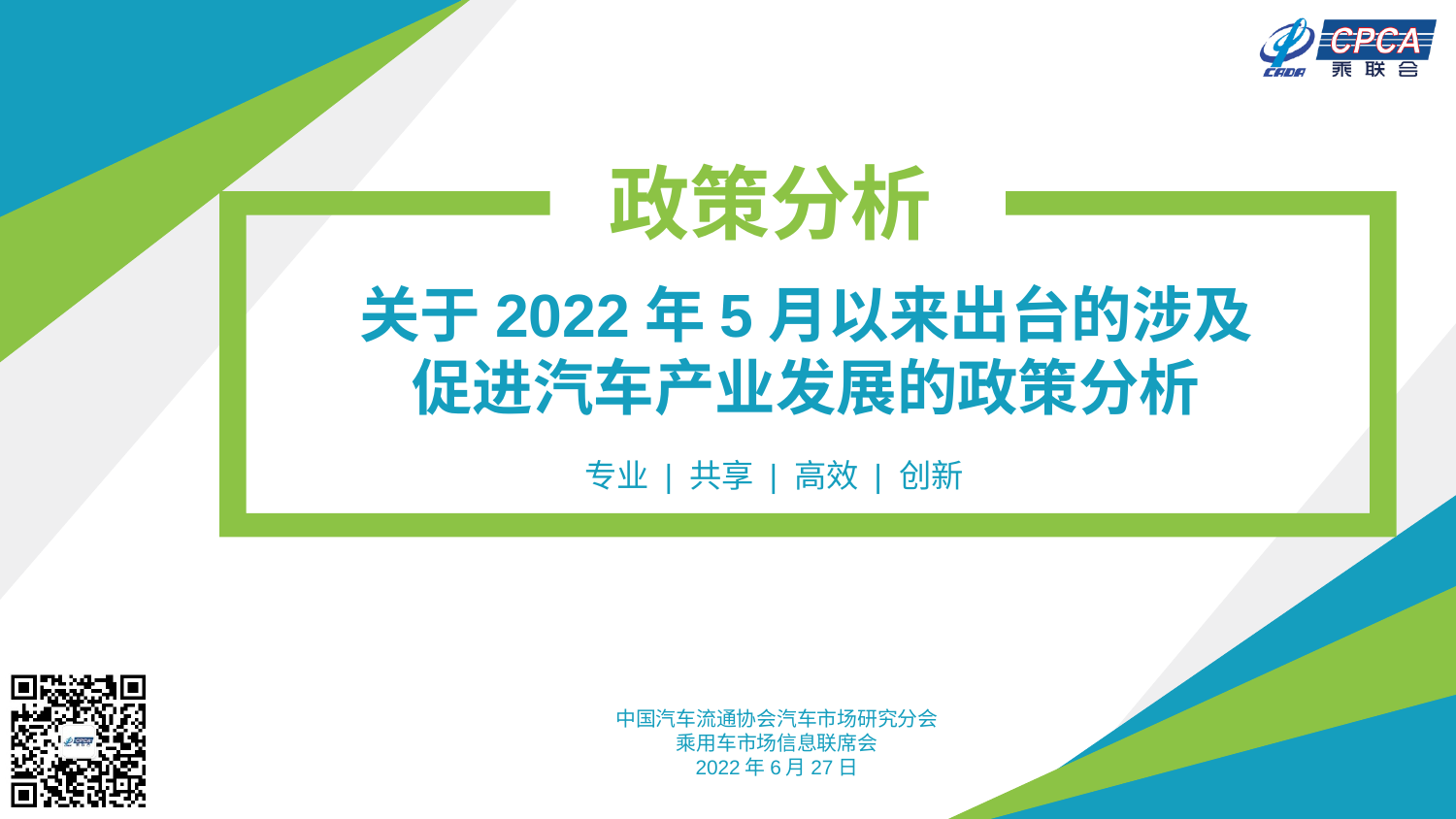

关于2022年5月以来出台的涉及
促进汽车产业发展的政策分析
中国汽车流通协会汽车市场研究分会
乘用车市场信息联席会
2022年6月27日